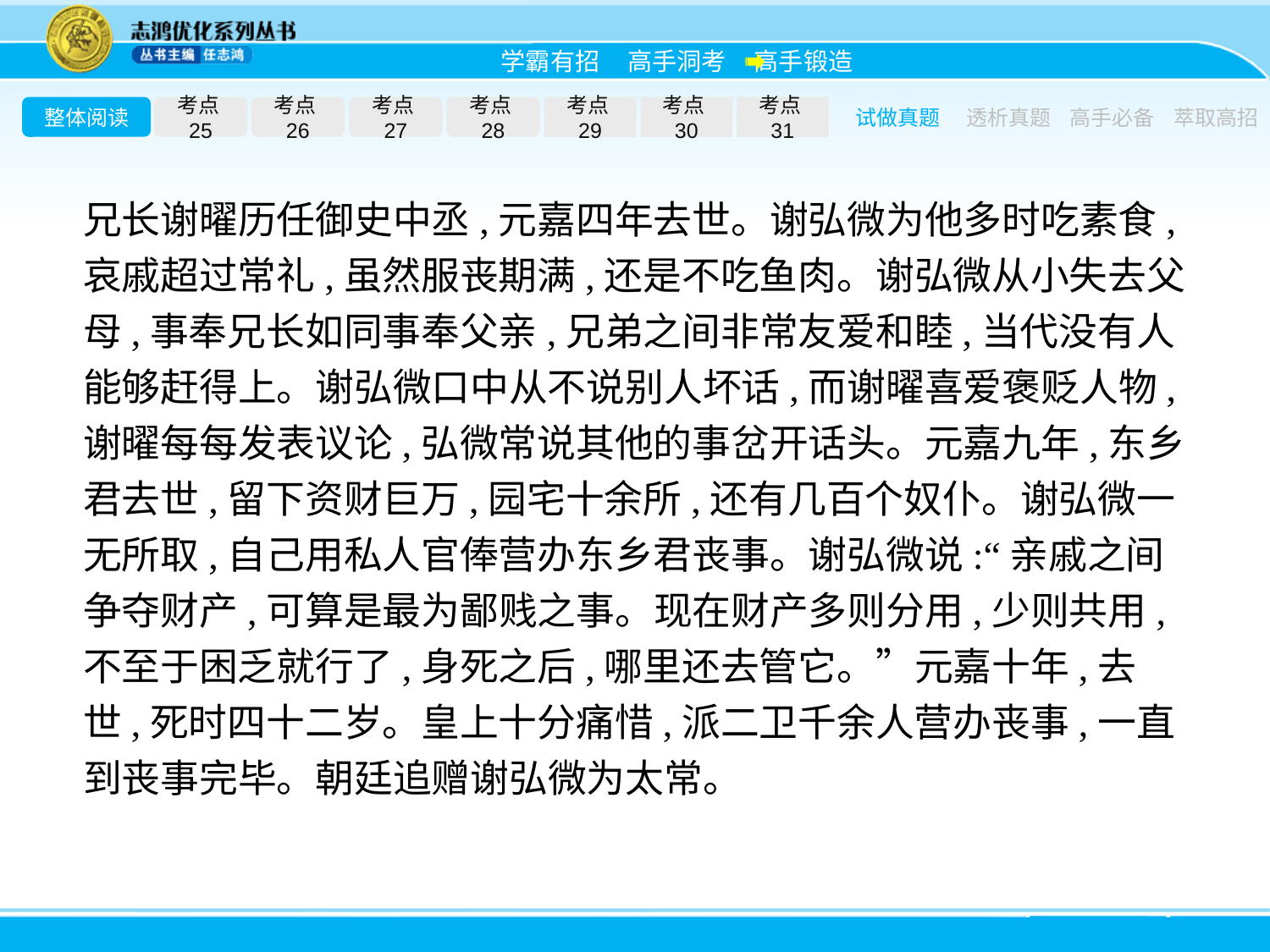

整体阅读
考点25
考点26
考点27
考点28
考点29
考点30
考点31
试做真题
透析真题
高手必备
萃取高招
兄长谢曜历任御史中丞,元嘉四年去世。谢弘微为他多时吃素食,哀戚超过常礼,虽然服丧期满,还是不吃鱼肉。谢弘微从小失去父母,事奉兄长如同事奉父亲,兄弟之间非常友爱和睦,当代没有人能够赶得上。谢弘微口中从不说别人坏话,而谢曜喜爱褒贬人物,谢曜每每发表议论,弘微常说其他的事岔开话头。元嘉九年,东乡君去世,留下资财巨万,园宅十余所,还有几百个奴仆。谢弘微一无所取,自己用私人官俸营办东乡君丧事。谢弘微说:“亲戚之间争夺财产,可算是最为鄙贱之事。现在财产多则分用,少则共用,不至于困乏就行了,身死之后,哪里还去管它。”元嘉十年,去世,死时四十二岁。皇上十分痛惜,派二卫千余人营办丧事,一直到丧事完毕。朝廷追赠谢弘微为太常。